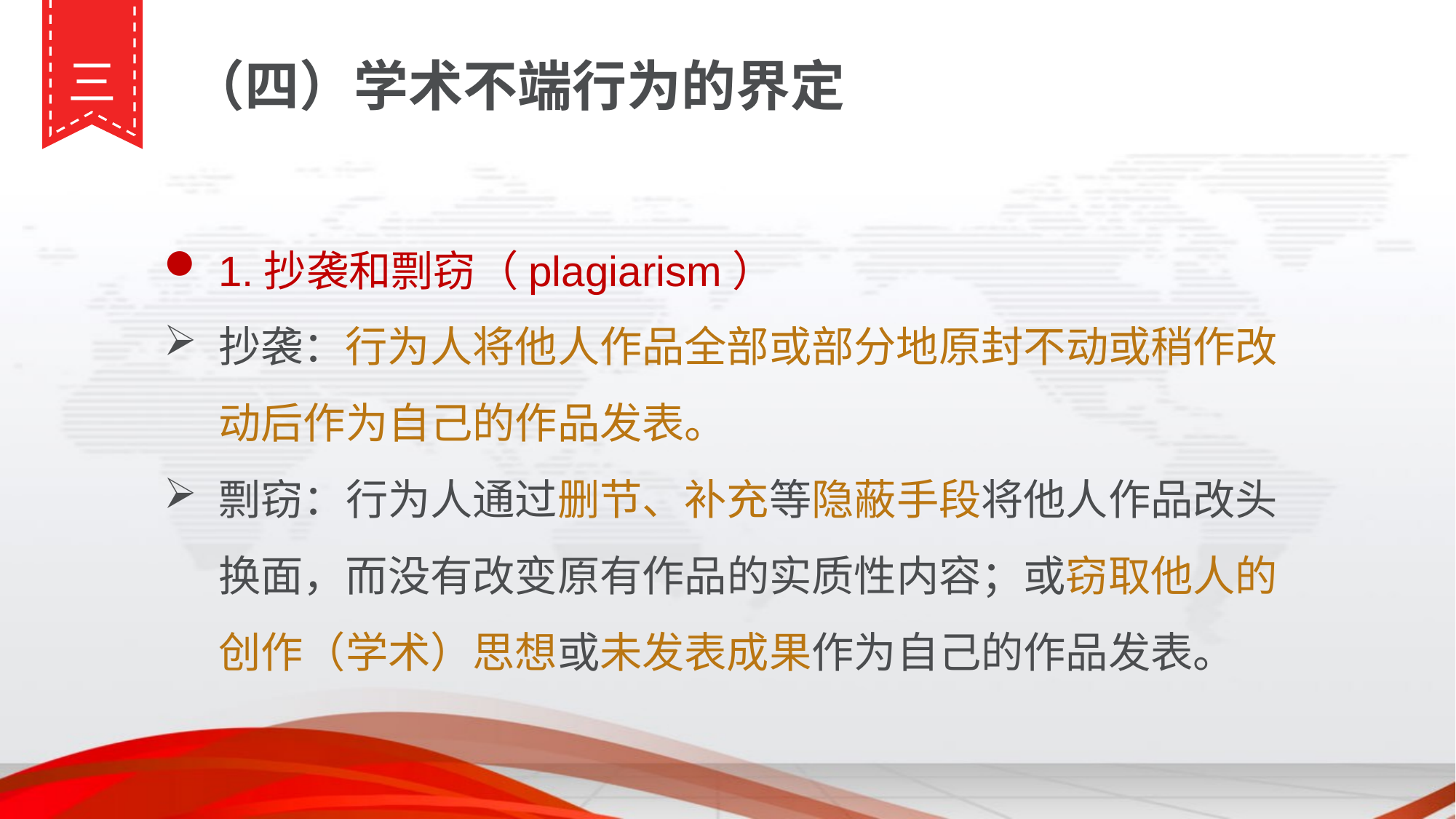

三
（四）学术不端行为的界定
1.抄袭和剽窃（plagiarism）
抄袭：行为人将他人作品全部或部分地原封不动或稍作改动后作为自己的作品发表。
剽窃：行为人通过删节、补充等隐蔽手段将他人作品改头换面，而没有改变原有作品的实质性内容；或窃取他人的创作（学术）思想或未发表成果作为自己的作品发表。